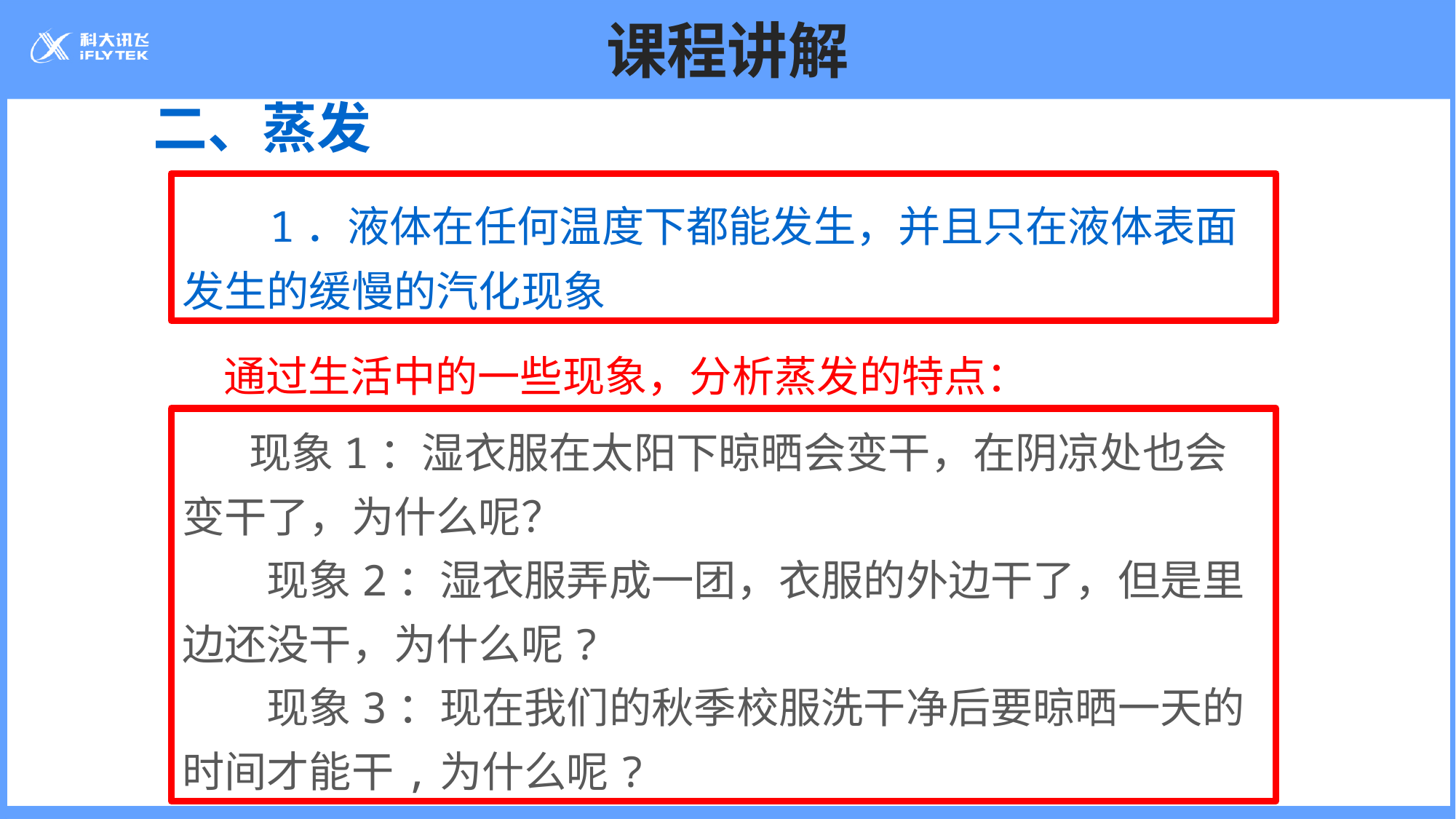

# 课程讲解
二、蒸发
　　1．液体在任何温度下都能发生，并且只在液体表面发生的缓慢的汽化现象
通过生活中的一些现象，分析蒸发的特点：
　　  现象1：湿衣服在太阳下晾晒会变干，在阴凉处也会变干了，为什么呢？
　　现象2：湿衣服弄成一团，衣服的外边干了，但是里边还没干，为什么呢?
　　现象3：现在我们的秋季校服洗干净后要晾晒一天的时间才能干,为什么呢?